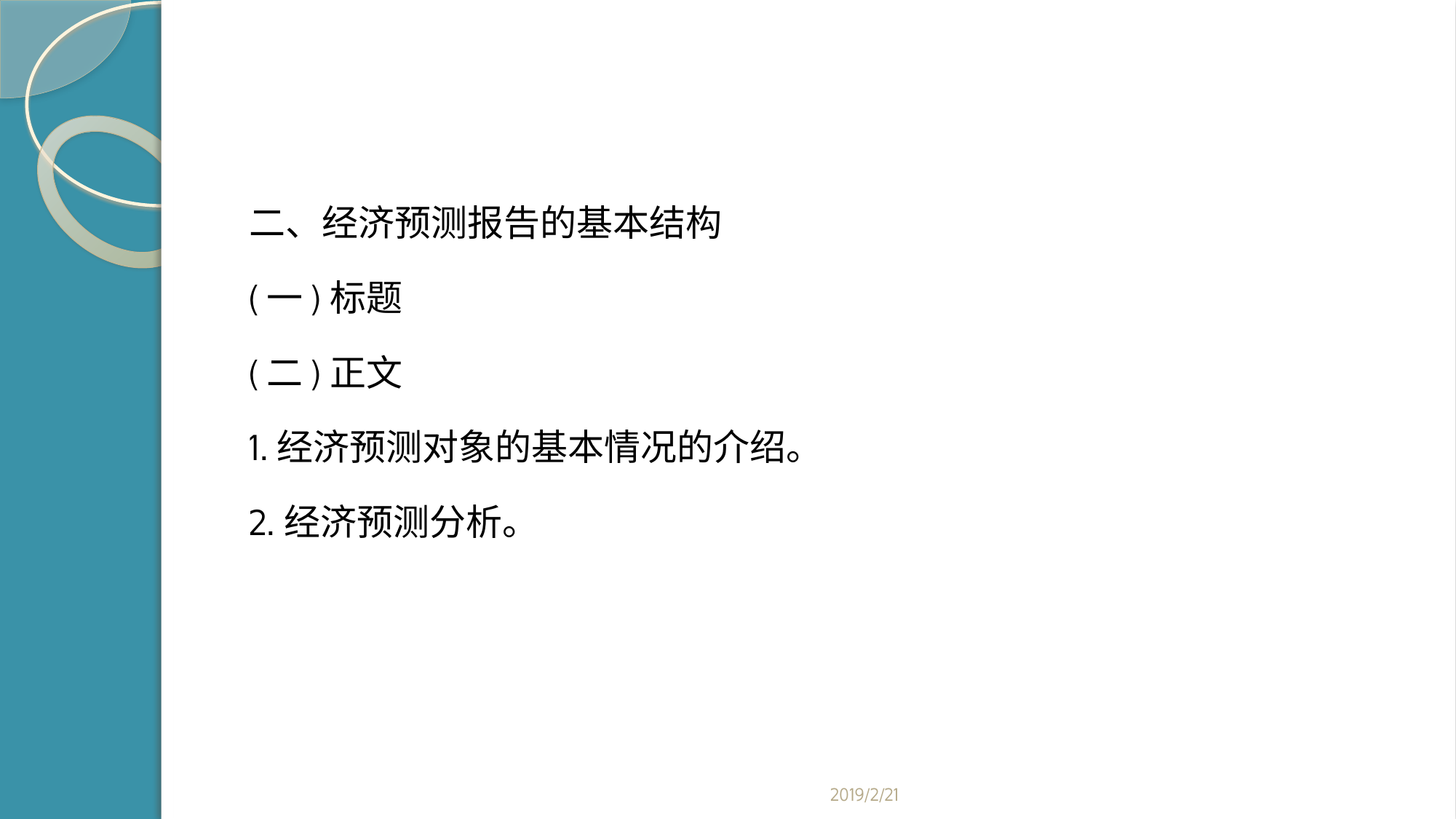

#
二、经济预测报告的基本结构
(一)标题
(二)正文
1.经济预测对象的基本情况的介绍。
2.经济预测分析。
2019/2/21